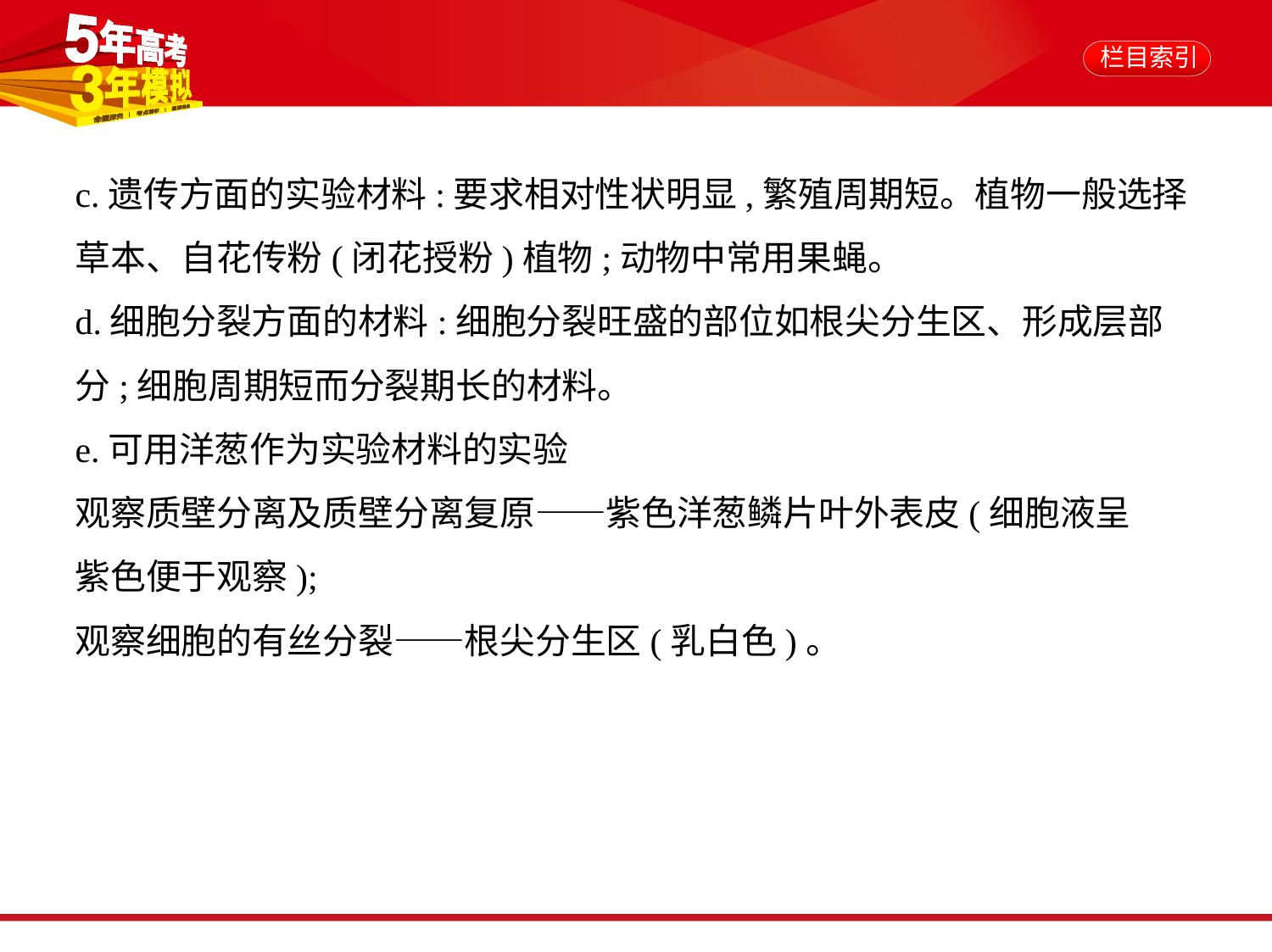

c.遗传方面的实验材料:要求相对性状明显,繁殖周期短。植物一般选择
草本、自花传粉(闭花授粉)植物;动物中常用果蝇。
d.细胞分裂方面的材料:细胞分裂旺盛的部位如根尖分生区、形成层部
分;细胞周期短而分裂期长的材料。
e.可用洋葱作为实验材料的实验
观察质壁分离及质壁分离复原——紫色洋葱鳞片叶外表皮(细胞液呈
紫色便于观察);
观察细胞的有丝分裂——根尖分生区(乳白色)。